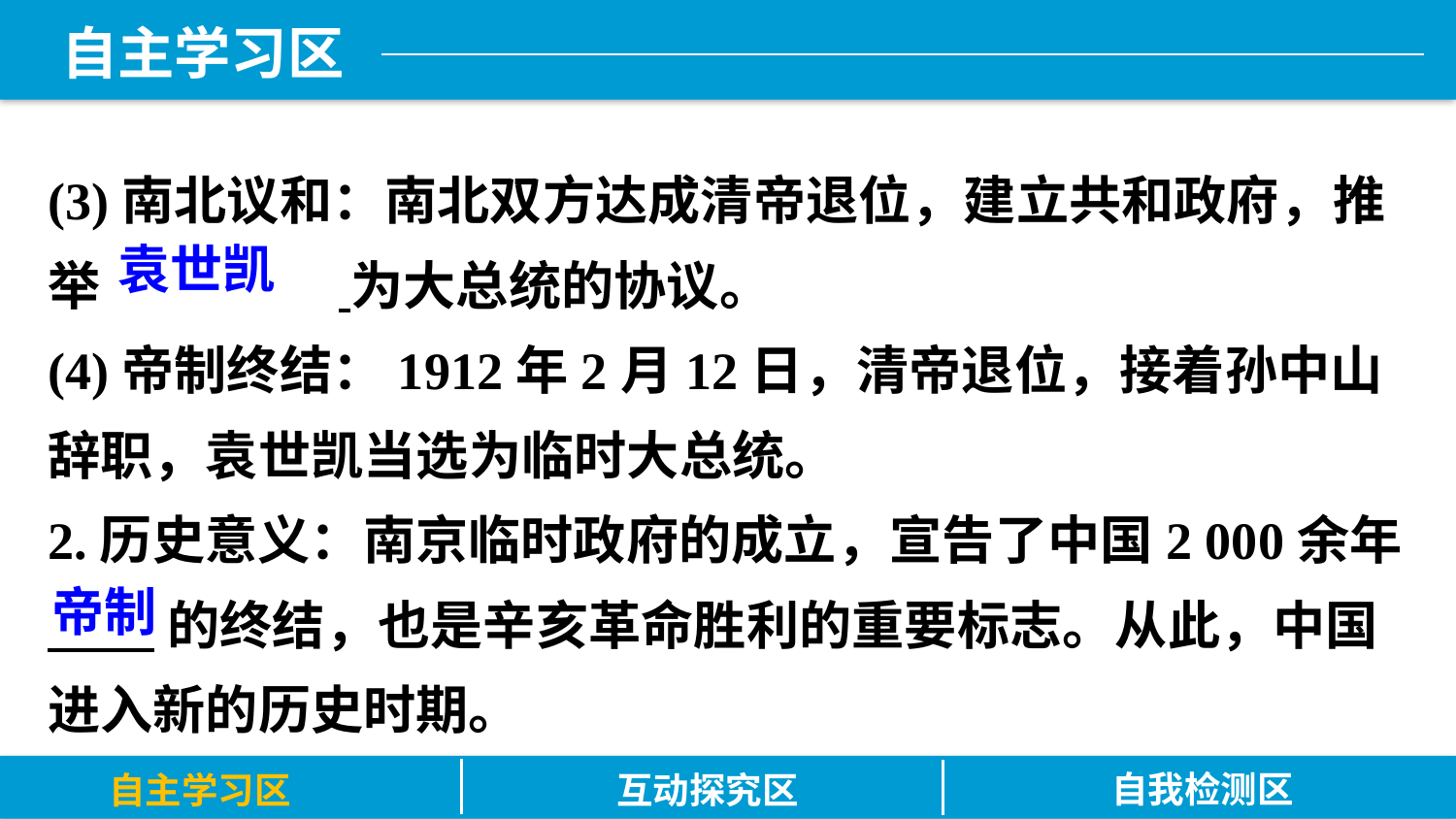

(3)南北议和：南北双方达成清帝退位，建立共和政府，推举		 为大总统的协议。
(4)帝制终结：1912年2月12日，清帝退位，接着孙中山辞职，袁世凯当选为临时大总统。
2.历史意义：南京临时政府的成立，宣告了中国2 000余年
         的终结，也是辛亥革命胜利的重要标志。从此，中国进入新的历史时期。
袁世凯
帝制
自我检测区
自主学习区
互动探究区